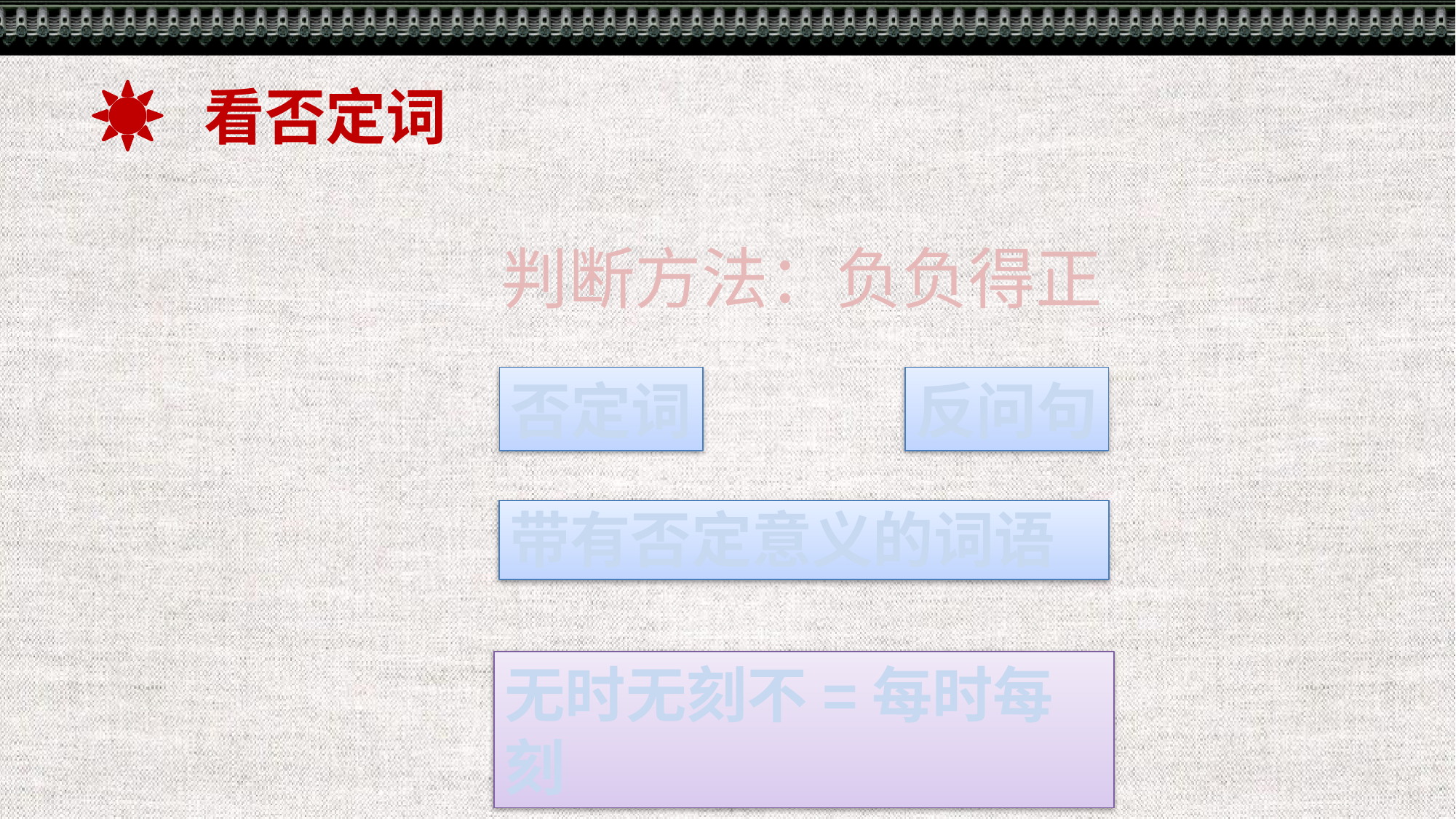

看否定词

判断方法：负负得正
否定词
反问句
带有否定意义的词语
无时无刻不=每时每刻